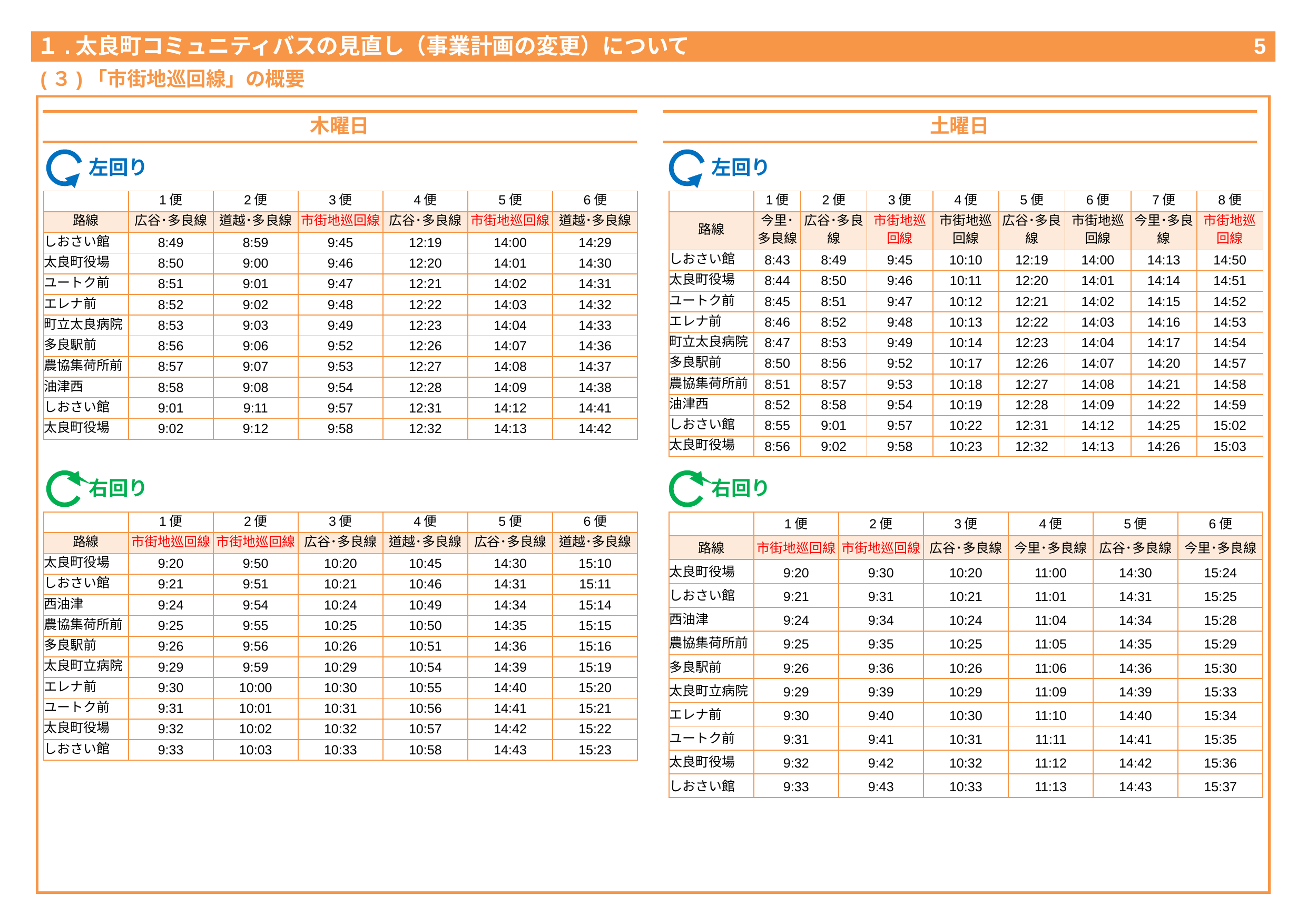

１.太良町コミュニティバスの見直し（事業計画の変更）について

5

(３)「市街地巡回線」の概要

木曜日
土曜日
左回り

左回り

|  | 1便 | 2便 | 3便 | 4便 | 5便 | 6便 |
| --- | --- | --- | --- | --- | --- | --- |
| 路線 | 広谷･多良線 | 道越･多良線 | 市街地巡回線 | 広谷･多良線 | 市街地巡回線 | 道越･多良線 |
| しおさい館 | 8:49 | 8:59 | 9:45 | 12:19 | 14:00 | 14:29 |
| 太良町役場 | 8:50 | 9:00 | 9:46 | 12:20 | 14:01 | 14:30 |
| ユートク前 | 8:51 | 9:01 | 9:47 | 12:21 | 14:02 | 14:31 |
| エレナ前 | 8:52 | 9:02 | 9:48 | 12:22 | 14:03 | 14:32 |
| 町立太良病院 | 8:53 | 9:03 | 9:49 | 12:23 | 14:04 | 14:33 |
| 多良駅前 | 8:56 | 9:06 | 9:52 | 12:26 | 14:07 | 14:36 |
| 農協集荷所前 | 8:57 | 9:07 | 9:53 | 12:27 | 14:08 | 14:37 |
| 油津西 | 8:58 | 9:08 | 9:54 | 12:28 | 14:09 | 14:38 |
| しおさい館 | 9:01 | 9:11 | 9:57 | 12:31 | 14:12 | 14:41 |
| 太良町役場 | 9:02 | 9:12 | 9:58 | 12:32 | 14:13 | 14:42 |
|  | 1便 | 2便 | 3便 | 4便 | 5便 | 6便 | 7便 | 8便 |
| --- | --- | --- | --- | --- | --- | --- | --- | --- |
| 路線 | 今里･多良線 | 広谷･多良線 | 市街地巡回線 | 市街地巡回線 | 広谷･多良線 | 市街地巡回線 | 今里･多良線 | 市街地巡回線 |
| しおさい館 | 8:43 | 8:49 | 9:45 | 10:10 | 12:19 | 14:00 | 14:13 | 14:50 |
| 太良町役場 | 8:44 | 8:50 | 9:46 | 10:11 | 12:20 | 14:01 | 14:14 | 14:51 |
| ユートク前 | 8:45 | 8:51 | 9:47 | 10:12 | 12:21 | 14:02 | 14:15 | 14:52 |
| エレナ前 | 8:46 | 8:52 | 9:48 | 10:13 | 12:22 | 14:03 | 14:16 | 14:53 |
| 町立太良病院 | 8:47 | 8:53 | 9:49 | 10:14 | 12:23 | 14:04 | 14:17 | 14:54 |
| 多良駅前 | 8:50 | 8:56 | 9:52 | 10:17 | 12:26 | 14:07 | 14:20 | 14:57 |
| 農協集荷所前 | 8:51 | 8:57 | 9:53 | 10:18 | 12:27 | 14:08 | 14:21 | 14:58 |
| 油津西 | 8:52 | 8:58 | 9:54 | 10:19 | 12:28 | 14:09 | 14:22 | 14:59 |
| しおさい館 | 8:55 | 9:01 | 9:57 | 10:22 | 12:31 | 14:12 | 14:25 | 15:02 |
| 太良町役場 | 8:56 | 9:02 | 9:58 | 10:23 | 12:32 | 14:13 | 14:26 | 15:03 |
右回り

右回り

|  | 1便 | 2便 | 3便 | 4便 | 5便 | 6便 |
| --- | --- | --- | --- | --- | --- | --- |
| 路線 | 市街地巡回線 | 市街地巡回線 | 広谷･多良線 | 道越･多良線 | 広谷･多良線 | 道越･多良線 |
| 太良町役場 | 9:20 | 9:50 | 10:20 | 10:45 | 14:30 | 15:10 |
| しおさい館 | 9:21 | 9:51 | 10:21 | 10:46 | 14:31 | 15:11 |
| 西油津 | 9:24 | 9:54 | 10:24 | 10:49 | 14:34 | 15:14 |
| 農協集荷所前 | 9:25 | 9:55 | 10:25 | 10:50 | 14:35 | 15:15 |
| 多良駅前 | 9:26 | 9:56 | 10:26 | 10:51 | 14:36 | 15:16 |
| 太良町立病院 | 9:29 | 9:59 | 10:29 | 10:54 | 14:39 | 15:19 |
| エレナ前 | 9:30 | 10:00 | 10:30 | 10:55 | 14:40 | 15:20 |
| ユートク前 | 9:31 | 10:01 | 10:31 | 10:56 | 14:41 | 15:21 |
| 太良町役場 | 9:32 | 10:02 | 10:32 | 10:57 | 14:42 | 15:22 |
| しおさい館 | 9:33 | 10:03 | 10:33 | 10:58 | 14:43 | 15:23 |
|  | 1便 | 2便 | 3便 | 4便 | 5便 | 6便 |
| --- | --- | --- | --- | --- | --- | --- |
| 路線 | 市街地巡回線 | 市街地巡回線 | 広谷･多良線 | 今里･多良線 | 広谷･多良線 | 今里･多良線 |
| 太良町役場 | 9:20 | 9:30 | 10:20 | 11:00 | 14:30 | 15:24 |
| しおさい館 | 9:21 | 9:31 | 10:21 | 11:01 | 14:31 | 15:25 |
| 西油津 | 9:24 | 9:34 | 10:24 | 11:04 | 14:34 | 15:28 |
| 農協集荷所前 | 9:25 | 9:35 | 10:25 | 11:05 | 14:35 | 15:29 |
| 多良駅前 | 9:26 | 9:36 | 10:26 | 11:06 | 14:36 | 15:30 |
| 太良町立病院 | 9:29 | 9:39 | 10:29 | 11:09 | 14:39 | 15:33 |
| エレナ前 | 9:30 | 9:40 | 10:30 | 11:10 | 14:40 | 15:34 |
| ユートク前 | 9:31 | 9:41 | 10:31 | 11:11 | 14:41 | 15:35 |
| 太良町役場 | 9:32 | 9:42 | 10:32 | 11:12 | 14:42 | 15:36 |
| しおさい館 | 9:33 | 9:43 | 10:33 | 11:13 | 14:43 | 15:37 |